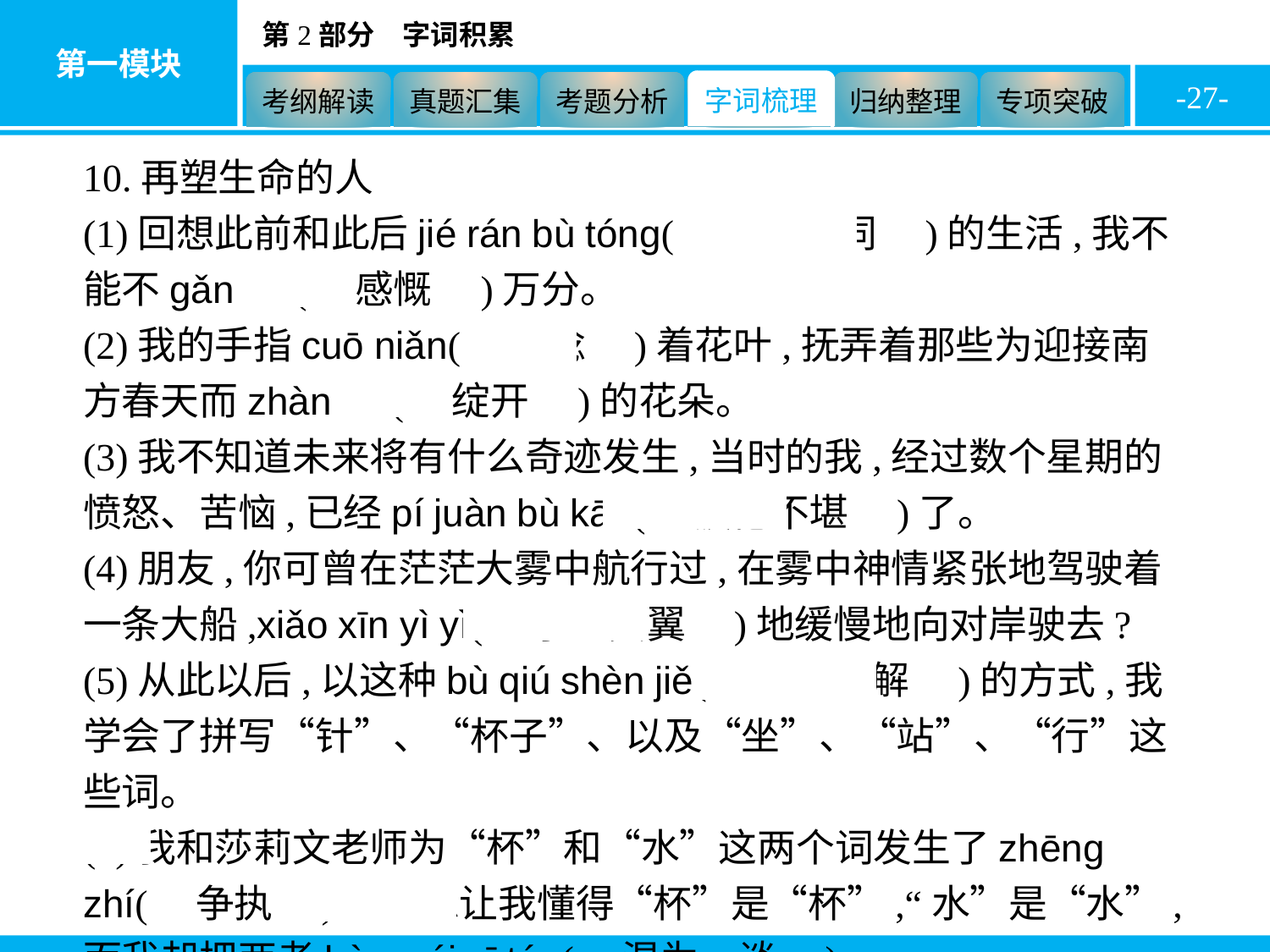

-27-
10.再塑生命的人
(1)回想此前和此后jié rán bù tóng(　截然不同　)的生活,我不能不gǎn kǎi(　感慨　)万分。
(2)我的手指cuō niǎn(　搓捻　)着花叶,抚弄着那些为迎接南方春天而zhàn kāi(　绽开　)的花朵。
(3)我不知道未来将有什么奇迹发生,当时的我,经过数个星期的愤怒、苦恼,已经pí juàn bù kān(　疲倦不堪　)了。
(4)朋友,你可曾在茫茫大雾中航行过,在雾中神情紧张地驾驶着一条大船,xiǎo xīn yì yì(　小心翼翼　)地缓慢地向对岸驶去?
(5)从此以后,以这种bù qiú shèn jiě(　不求甚解　)的方式,我学会了拼写“针”、“杯子”、以及“坐”、“站”、“行”这些词。
(6)我和莎莉文老师为“杯”和“水”这两个词发生了zhēng zhí(　争执　)。她想让我懂得“杯”是“杯”,“水”是“水”,而我却把两者hùn wéi yī tán(　混为一谈　)。